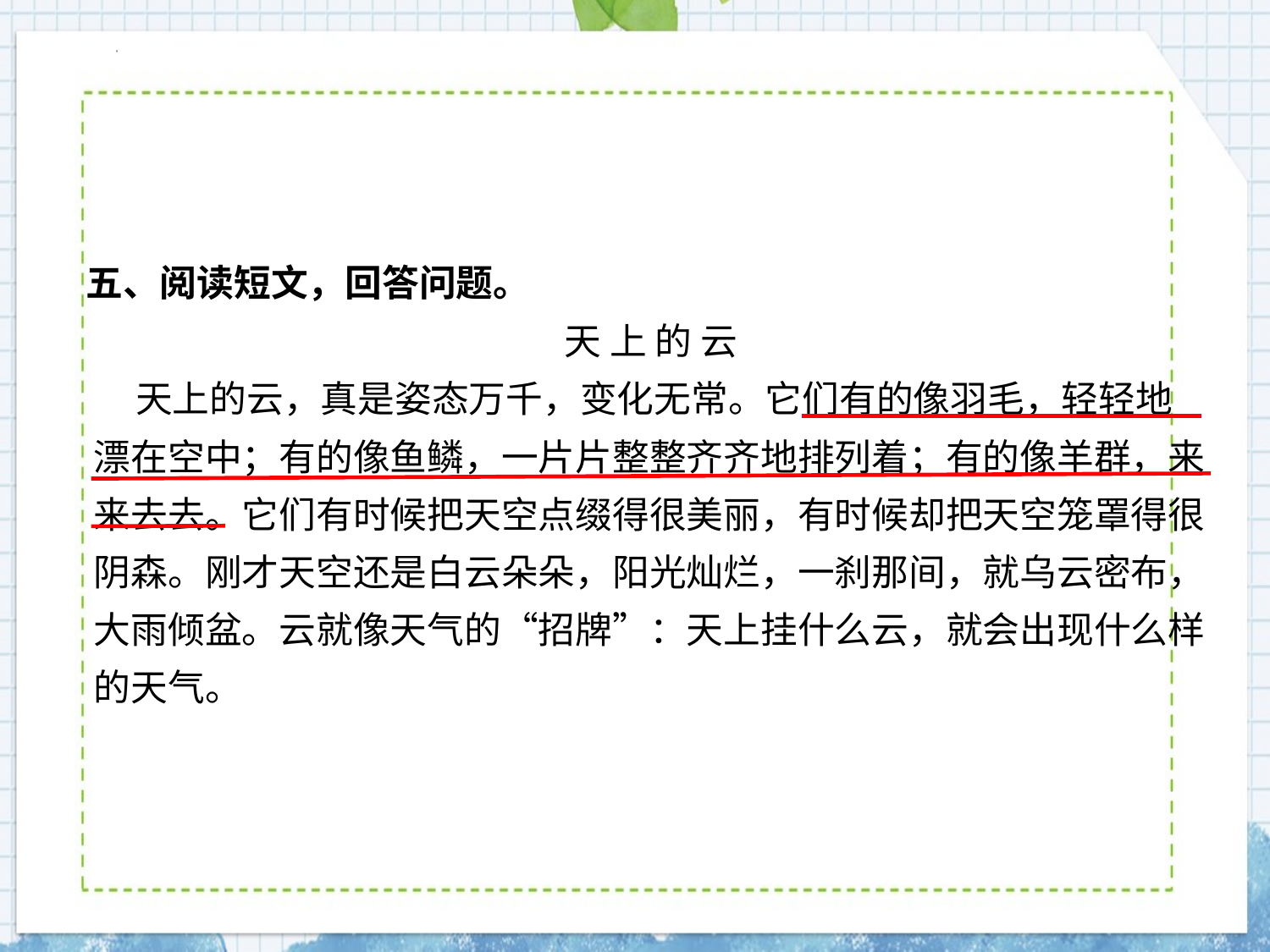

五、阅读短文，回答问题。
天 上 的 云
    天上的云，真是姿态万千，变化无常。它们有的像羽毛，轻轻地漂在空中；有的像鱼鳞，一片片整整齐齐地排列着；有的像羊群，来来去去。它们有时候把天空点缀得很美丽，有时候却把天空笼罩得很阴森。刚才天空还是白云朵朵，阳光灿烂，一刹那间，就乌云密布，大雨倾盆。云就像天气的“招牌”：天上挂什么云，就会出现什么样的天气。